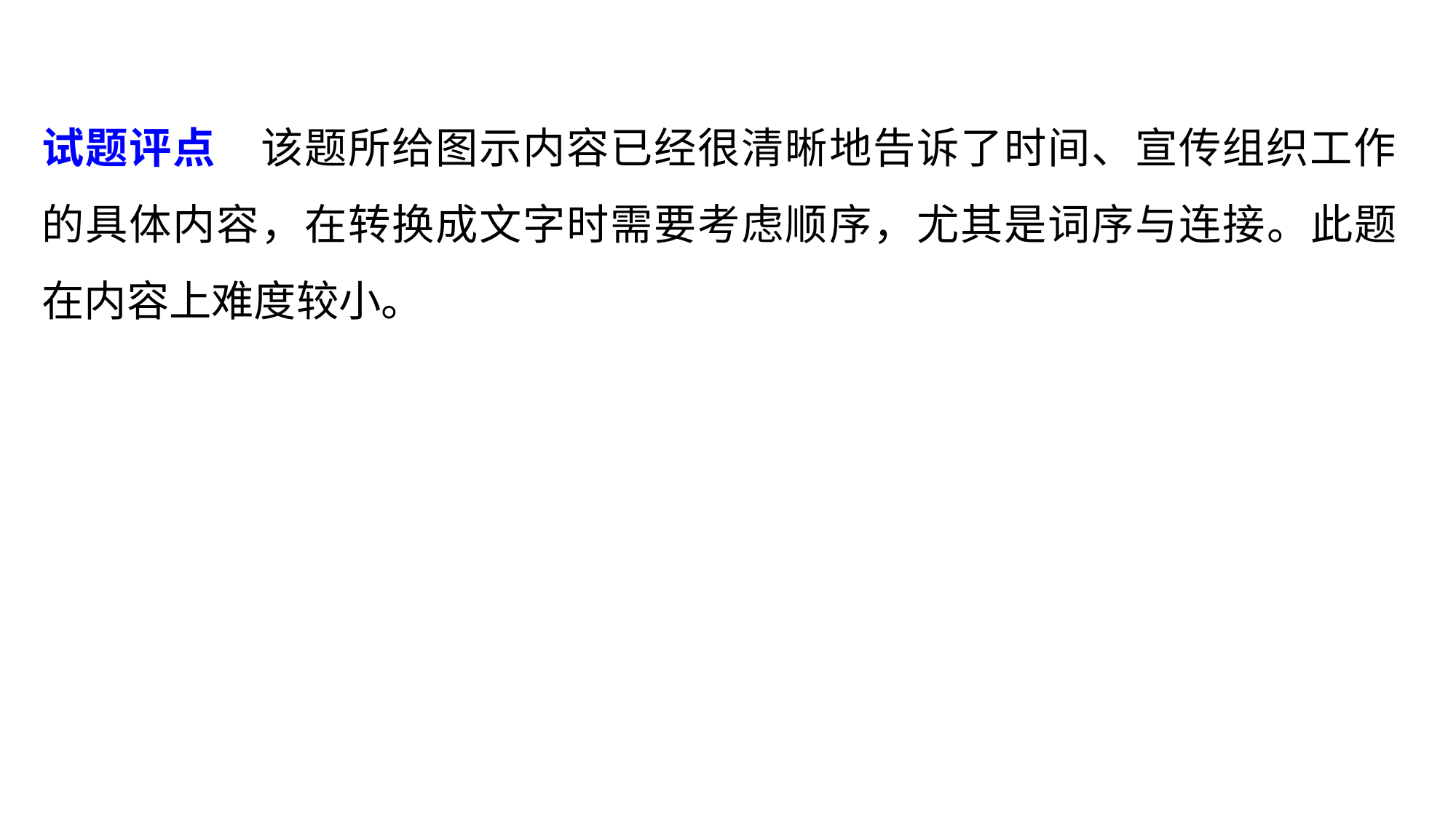

试题评点　该题所给图示内容已经很清晰地告诉了时间、宣传组织工作的具体内容，在转换成文字时需要考虑顺序，尤其是词序与连接。此题在内容上难度较小。